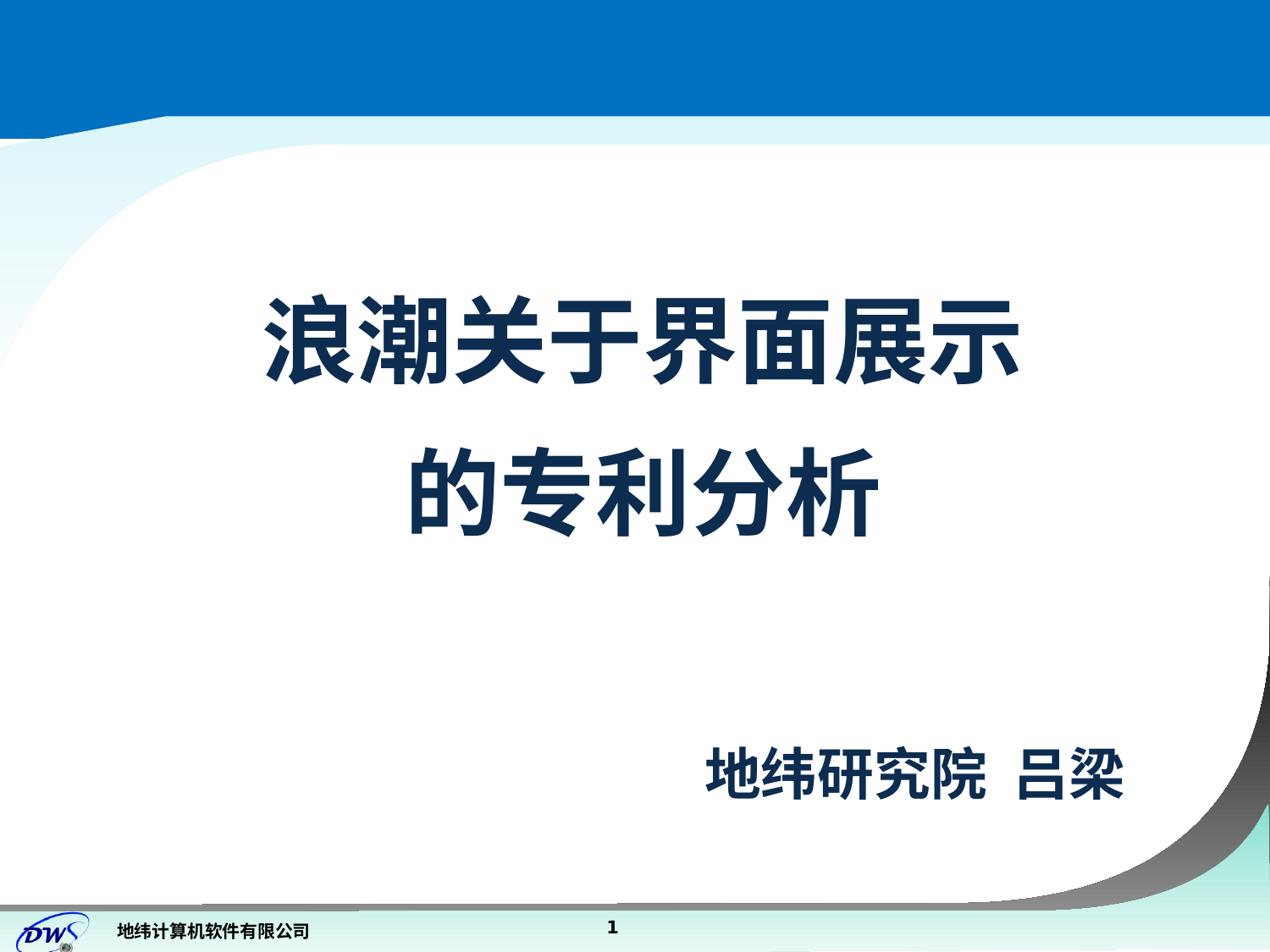

#
浪潮关于界面展示
的专利分析
地纬研究院  吕梁
1
地纬计算机软件有限公司